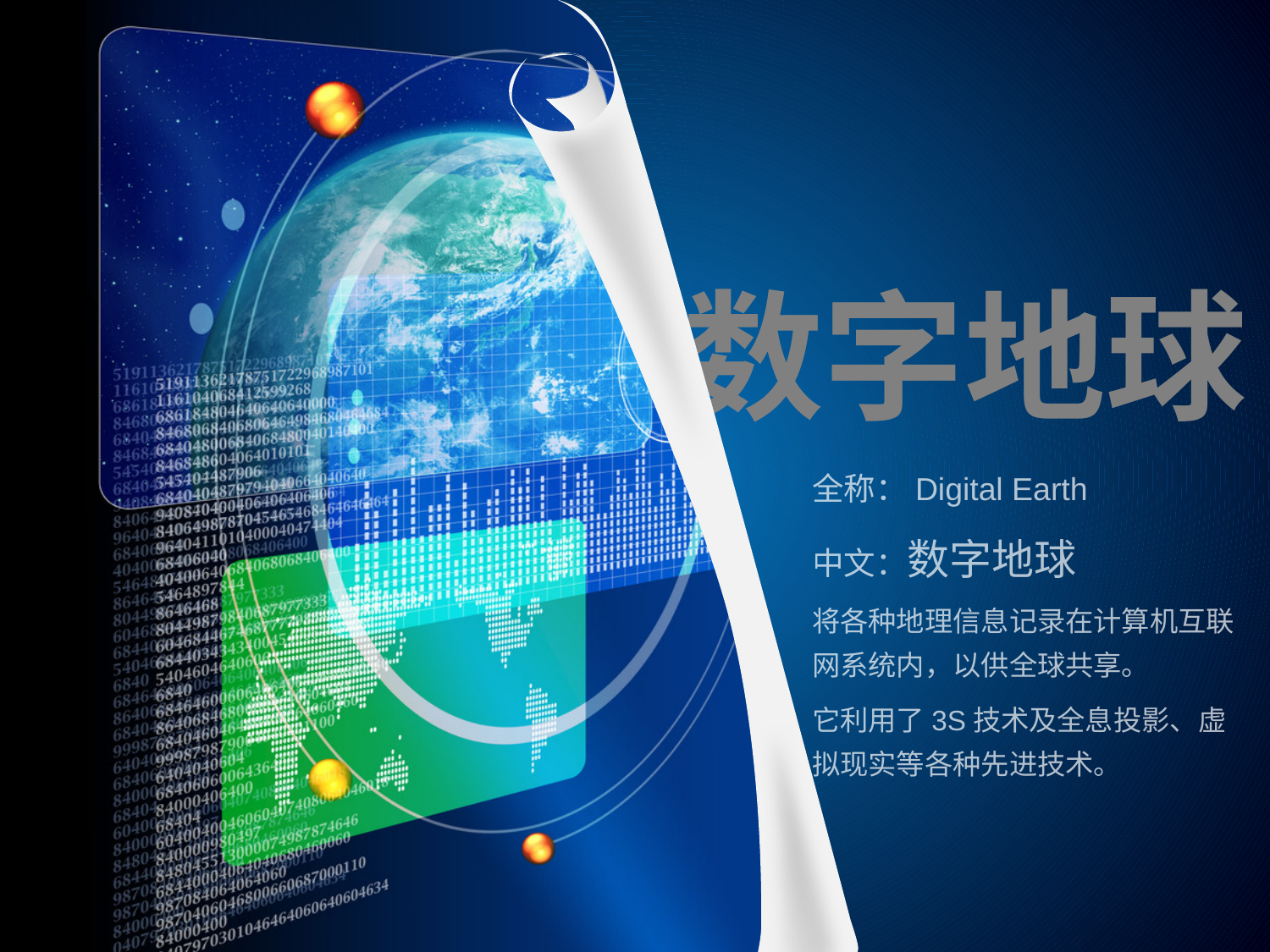

数字地球
全称：Digital Earth
中文：数字地球
将各种地理信息记录在计算机互联网系统内，以供全球共享。
它利用了3S技术及全息投影、虚拟现实等各种先进技术。